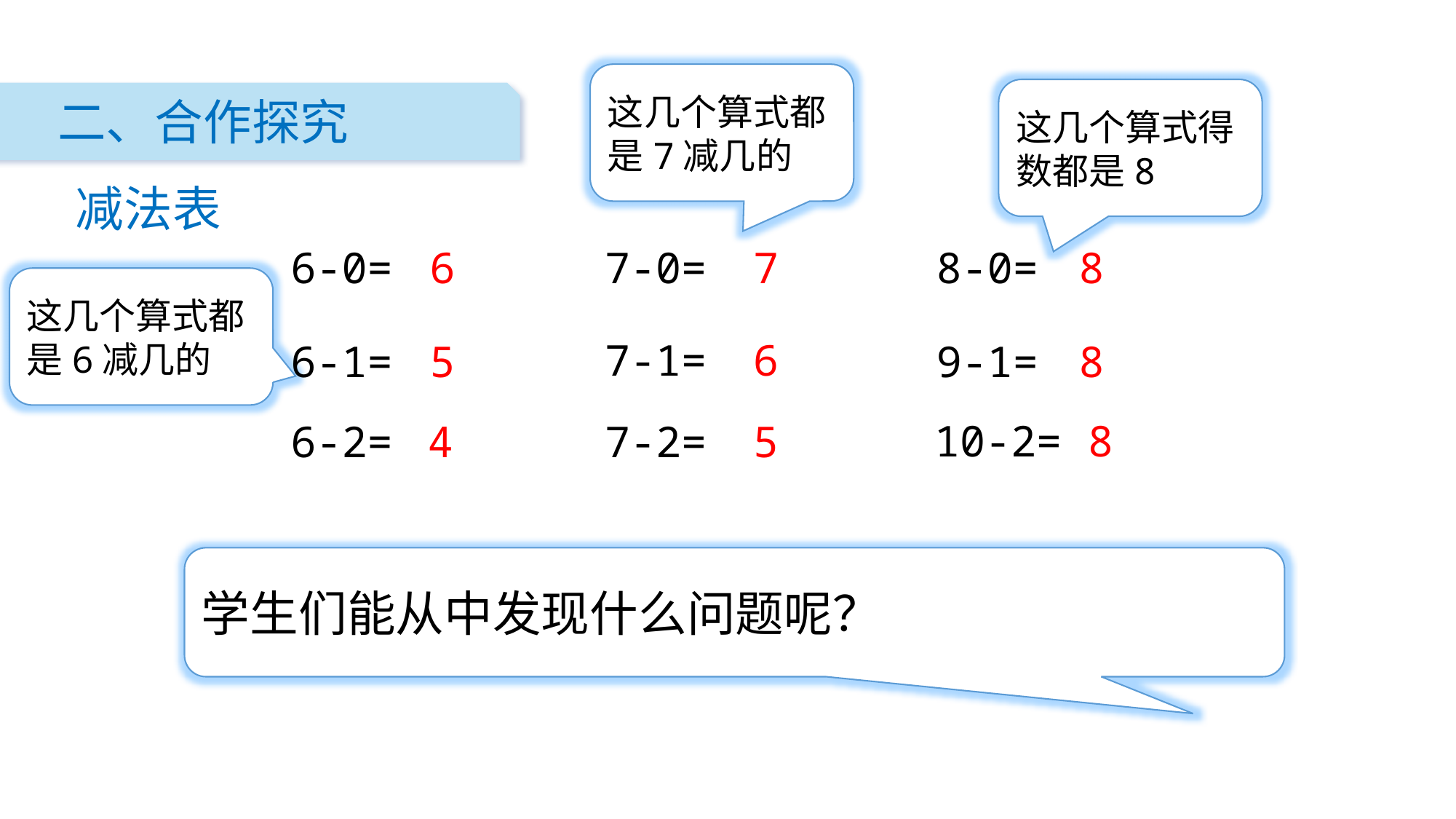

这几个算式都是7减几的
这几个算式得数都是8

二、合作探究
减法表
6-0=
6
7-0=
7
8-0=
8
这几个算式都是6减几的
7-1=
6
6-1=
5
9-1=
8
10-2=
8
6-2=
4
7-2=
5
学生们能从中发现什么问题呢？